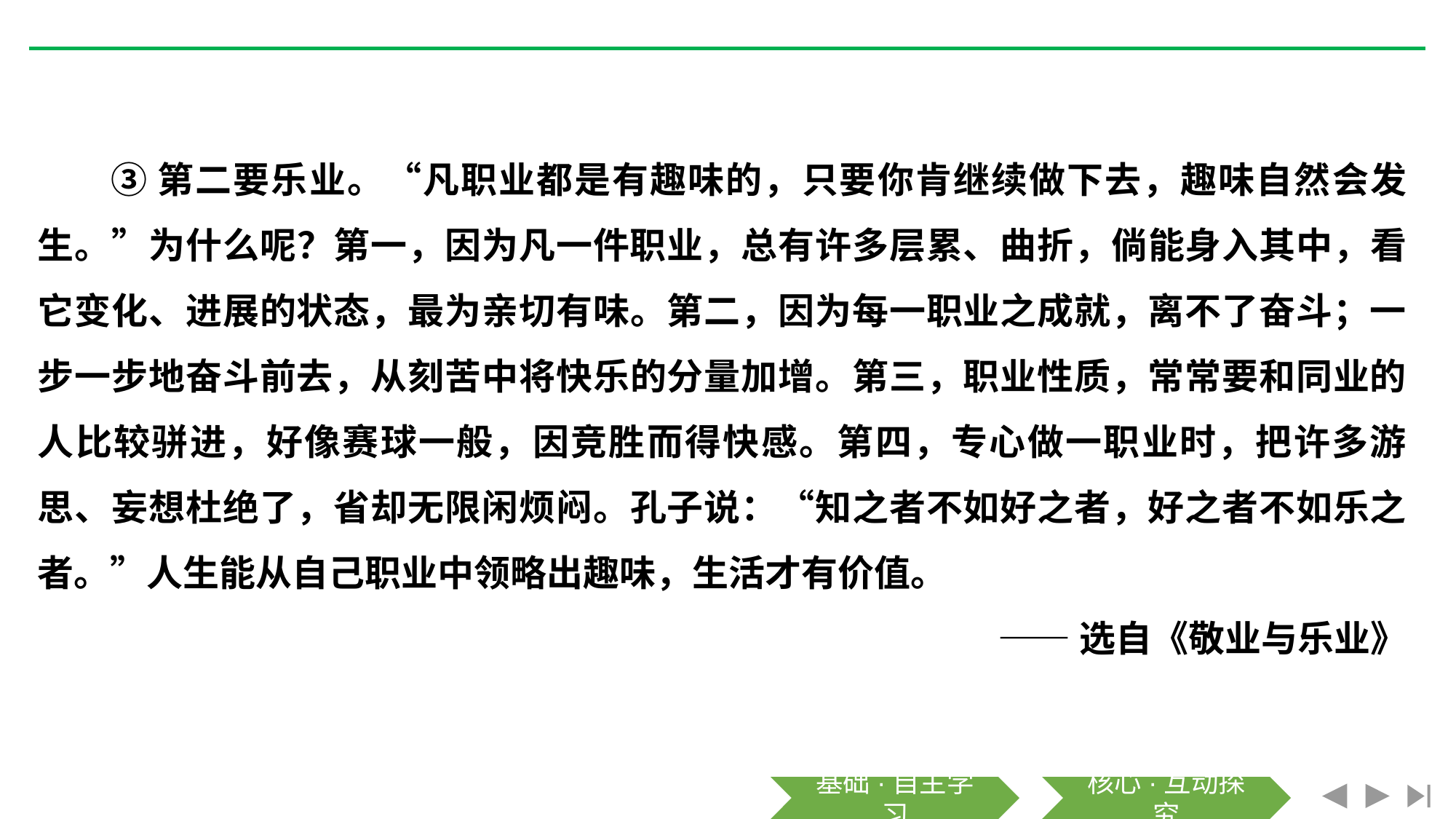

③第二要乐业。“凡职业都是有趣味的，只要你肯继续做下去，趣味自然会发生。”为什么呢？第一，因为凡一件职业，总有许多层累、曲折，倘能身入其中，看它变化、进展的状态，最为亲切有味。第二，因为每一职业之成就，离不了奋斗；一步一步地奋斗前去，从刻苦中将快乐的分量加增。第三，职业性质，常常要和同业的人比较骈进，好像赛球一般，因竞胜而得快感。第四，专心做一职业时，把许多游思、妄想杜绝了，省却无限闲烦闷。孔子说：“知之者不如好之者，好之者不如乐之者。”人生能从自己职业中领略出趣味，生活才有价值。
——选自《敬业与乐业》